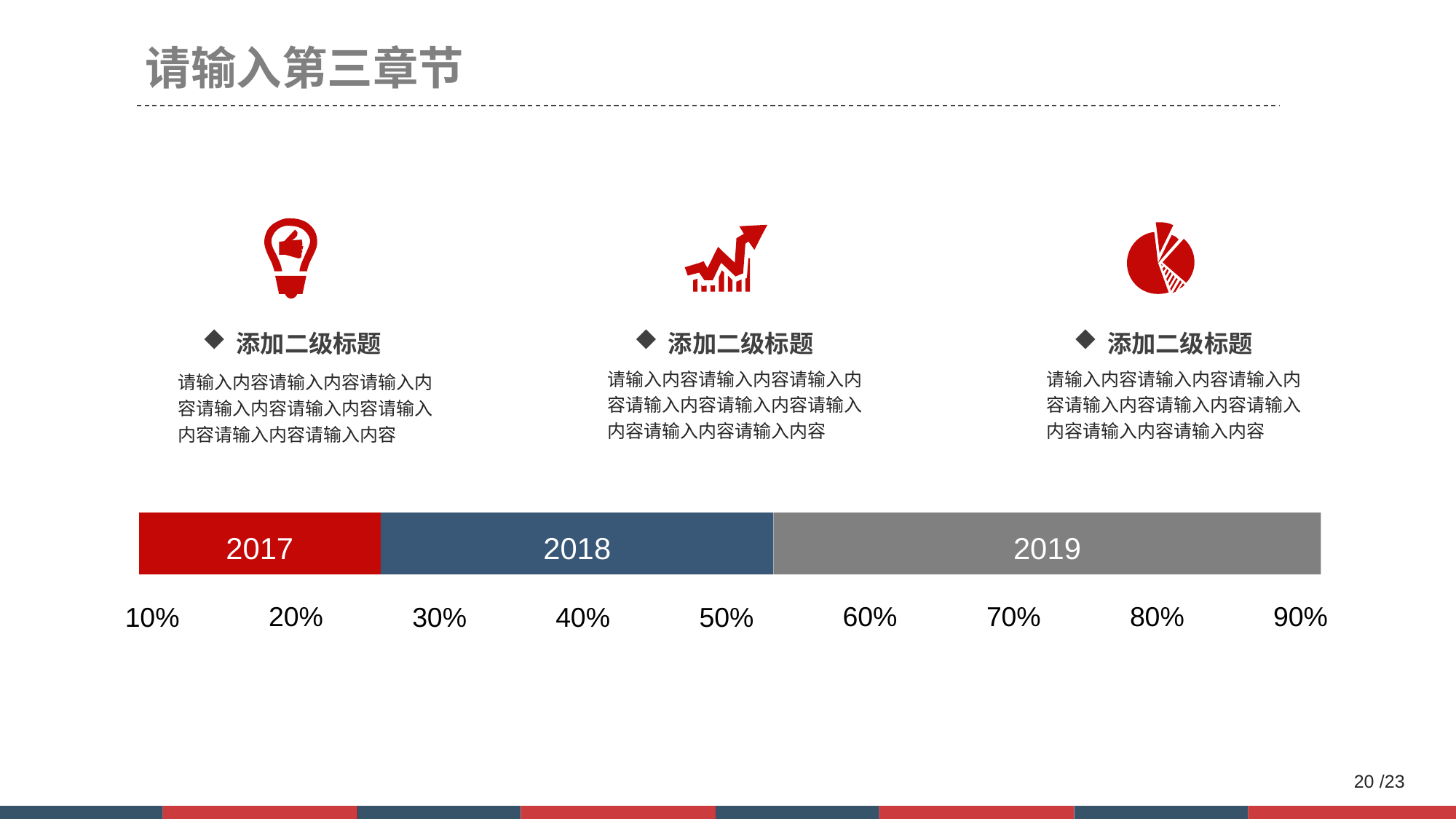

请输入第三章节

添加二级标题
添加二级标题
添加二级标题
请输入内容请输入内容请输入内容请输入内容请输入内容请输入内容请输入内容请输入内容
请输入内容请输入内容请输入内容请输入内容请输入内容请输入内容请输入内容请输入内容
请输入内容请输入内容请输入内容请输入内容请输入内容请输入内容请输入内容请输入内容

2017
2018
2019
20%
60%
70%
80%
90%
40%
10%
30%
50%
20 /23